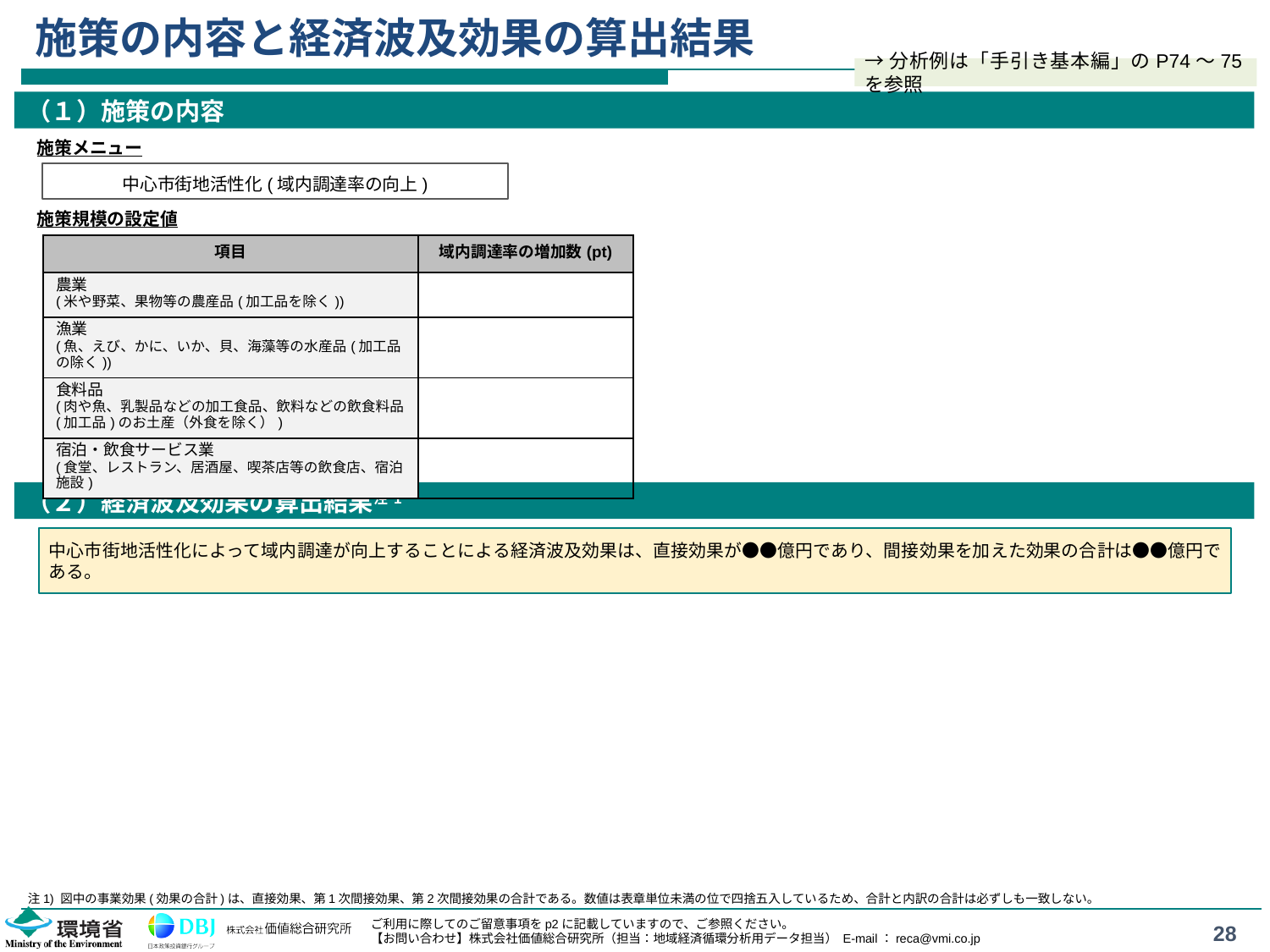

# 施策の内容と経済波及効果の算出結果
→分析例は「手引き基本編」のP74～75を参照
（１）施策の内容
施策メニュー
中心市街地活性化(域内調達率の向上)
施策規模の設定値
| 項目 | 域内調達率の増加数(pt) |
| --- | --- |
| 農業 (米や野菜、果物等の農産品(加工品を除く)) |  |
| 漁業 (魚、えび、かに、いか、貝、海藻等の水産品(加工品の除く)) |  |
| 食料品 (肉や魚、乳製品などの加工食品、飲料などの飲食料品(加工品)のお土産（外食を除く）) |  |
| 宿泊・飲食サービス業 (食堂、レストラン、居酒屋、喫茶店等の飲食店、宿泊施設) |  |
（２）経済波及効果の算出結果注1
中心市街地活性化によって域内調達が向上することによる経済波及効果は、直接効果が●●億円であり、間接効果を加えた効果の合計は●●億円である。
注1) 図中の事業効果(効果の合計)は、直接効果、第1次間接効果、第2次間接効果の合計である。数値は表章単位未満の位で四捨五入しているため、合計と内訳の合計は必ずしも一致しない。
28